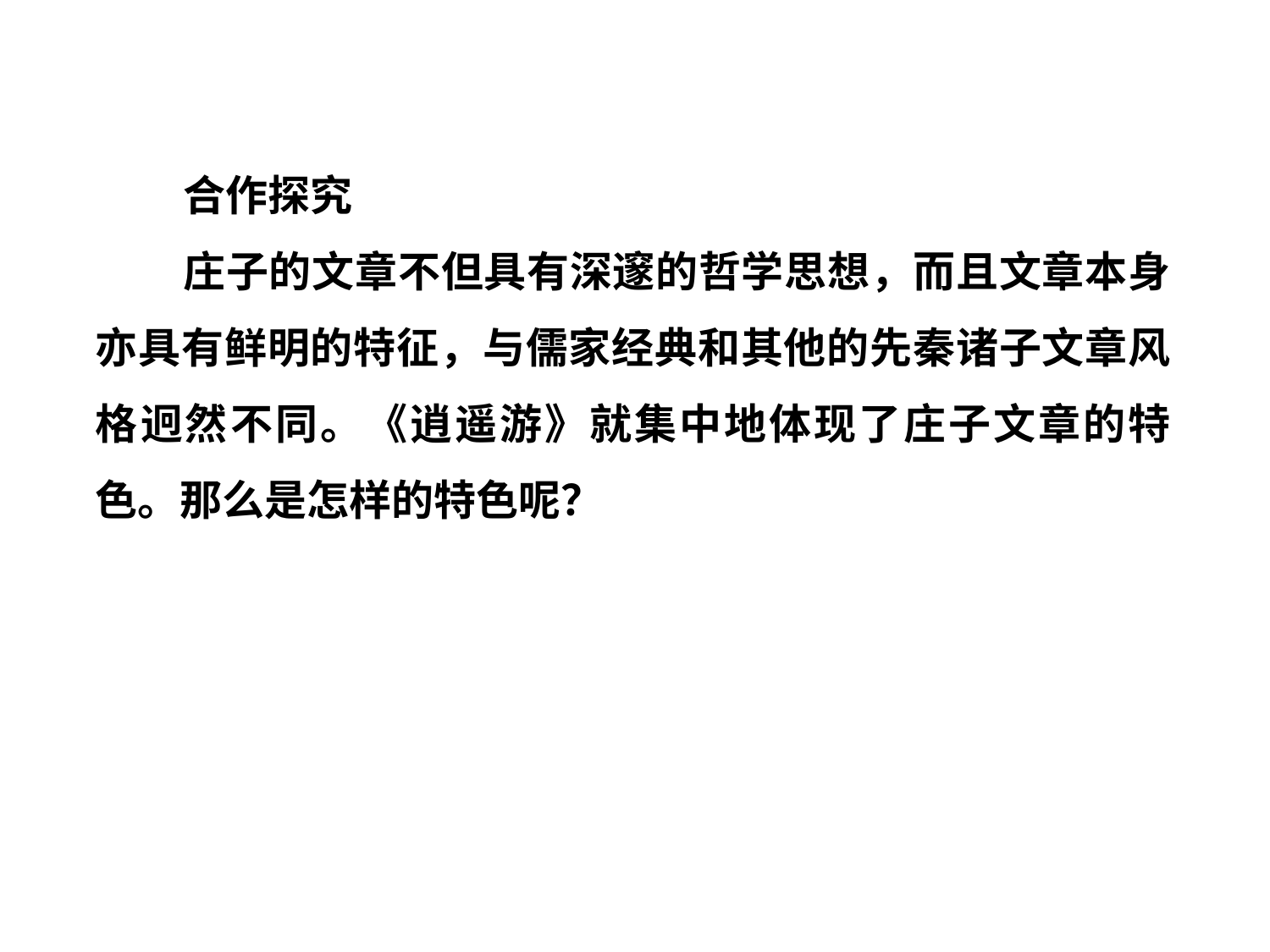

合作探究
庄子的文章不但具有深邃的哲学思想，而且文章本身亦具有鲜明的特征，与儒家经典和其他的先秦诸子文章风格迥然不同。《逍遥游》就集中地体现了庄子文章的特色。那么是怎样的特色呢？